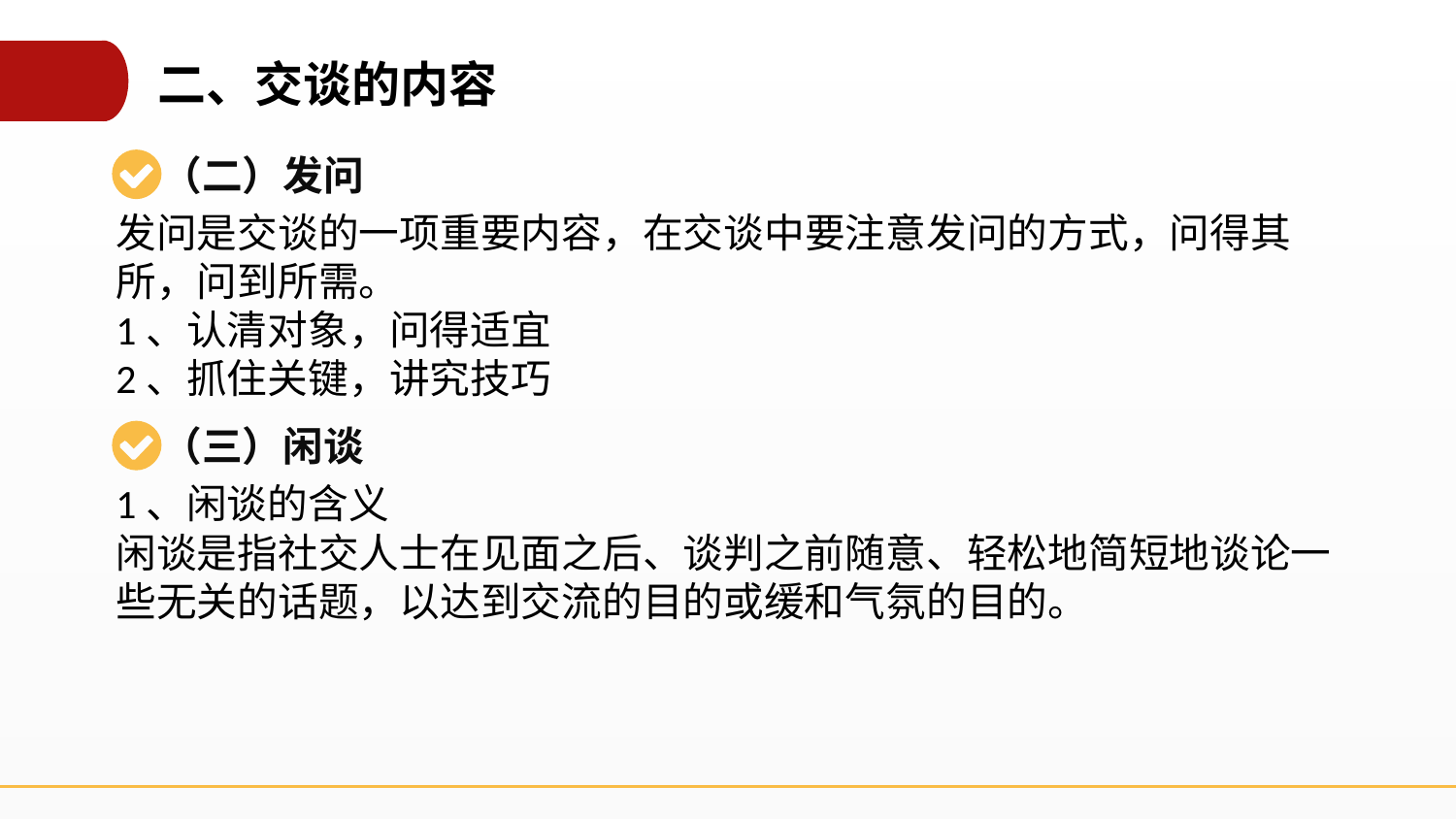

二、交谈的内容

（二）发问
发问是交谈的一项重要内容，在交谈中要注意发问的方式，问得其所，问到所需。
1、认清对象，问得适宜
2、抓住关键，讲究技巧

（三）闲谈
1、闲谈的含义
闲谈是指社交人士在见面之后、谈判之前随意、轻松地简短地谈论一些无关的话题，以达到交流的目的或缓和气氛的目的。